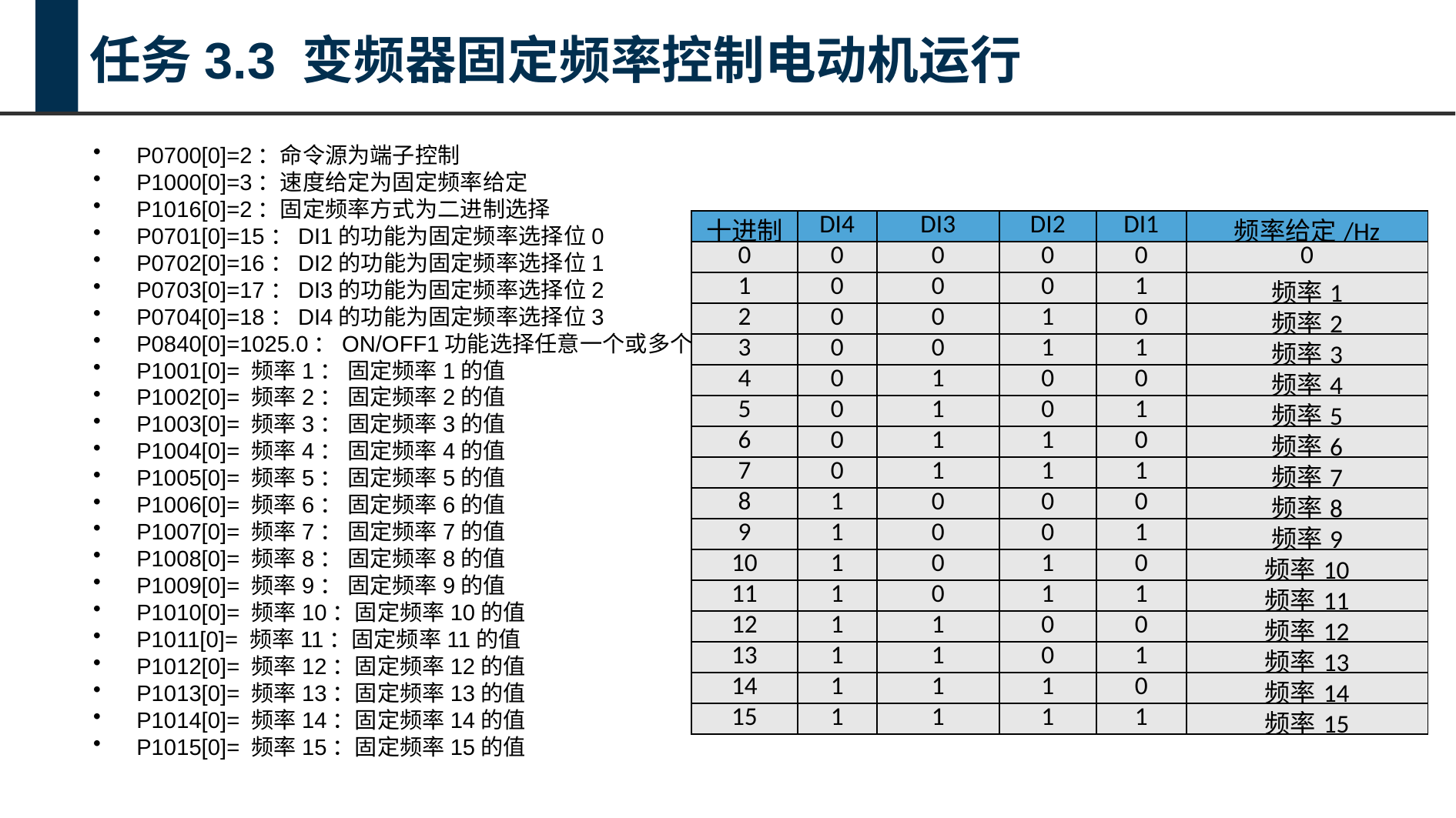

任务3.3 变频器固定频率控制电动机运行
P0700[0]=2：命令源为端子控制
P1000[0]=3：速度给定为固定频率给定
P1016[0]=2：固定频率方式为二进制选择
P0701[0]=15：DI1的功能为固定频率选择位0
P0702[0]=16：DI2的功能为固定频率选择位1
P0703[0]=17：DI3的功能为固定频率选择位2
P0704[0]=18：DI4的功能为固定频率选择位3
P0840[0]=1025.0：ON/OFF1功能选择任意一个或多个DI
P1001[0]= 频率1： 固定频率1的值
P1002[0]= 频率2： 固定频率2的值
P1003[0]= 频率3： 固定频率3的值
P1004[0]= 频率4： 固定频率4的值
P1005[0]= 频率5： 固定频率5的值
P1006[0]= 频率6： 固定频率6的值
P1007[0]= 频率7： 固定频率7的值
P1008[0]= 频率8： 固定频率8的值
P1009[0]= 频率9： 固定频率9的值
P1010[0]= 频率10：固定频率10的值
P1011[0]= 频率11：固定频率11的值
P1012[0]= 频率12：固定频率12的值
P1013[0]= 频率13：固定频率13的值
P1014[0]= 频率14：固定频率14的值
P1015[0]= 频率15：固定频率15的值
| 十进制 | DI4 | DI3 | DI2 | DI1 | 频率给定/Hz |
| --- | --- | --- | --- | --- | --- |
| 0 | 0 | 0 | 0 | 0 | 0 |
| 1 | 0 | 0 | 0 | 1 | 频率1 |
| 2 | 0 | 0 | 1 | 0 | 频率2 |
| 3 | 0 | 0 | 1 | 1 | 频率3 |
| 4 | 0 | 1 | 0 | 0 | 频率4 |
| 5 | 0 | 1 | 0 | 1 | 频率5 |
| 6 | 0 | 1 | 1 | 0 | 频率6 |
| 7 | 0 | 1 | 1 | 1 | 频率7 |
| 8 | 1 | 0 | 0 | 0 | 频率8 |
| 9 | 1 | 0 | 0 | 1 | 频率9 |
| 10 | 1 | 0 | 1 | 0 | 频率10 |
| 11 | 1 | 0 | 1 | 1 | 频率11 |
| 12 | 1 | 1 | 0 | 0 | 频率12 |
| 13 | 1 | 1 | 0 | 1 | 频率13 |
| 14 | 1 | 1 | 1 | 0 | 频率14 |
| 15 | 1 | 1 | 1 | 1 | 频率15 |